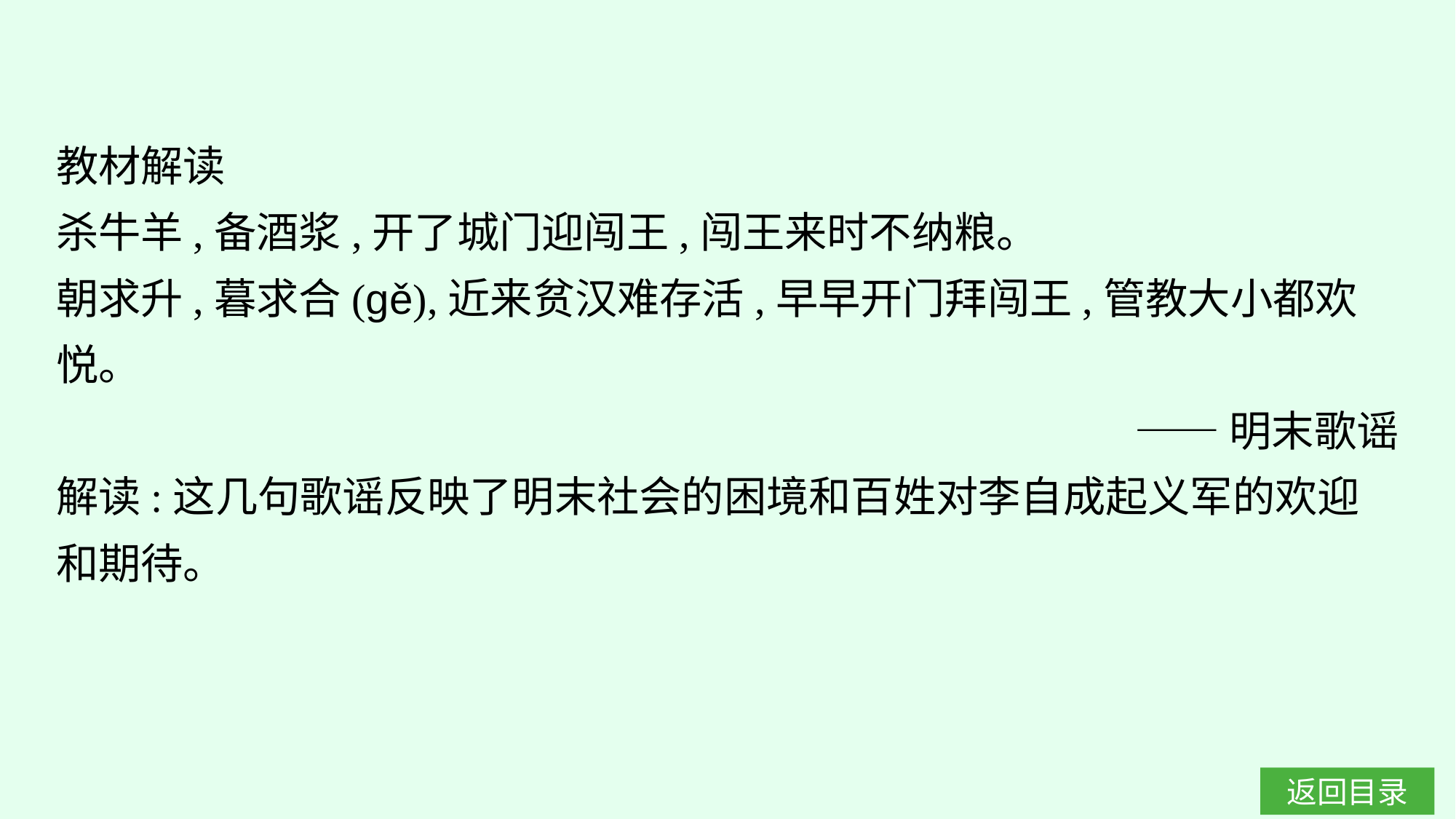

教材解读
杀牛羊,备酒浆,开了城门迎闯王,闯王来时不纳粮。
朝求升,暮求合(gě),近来贫汉难存活,早早开门拜闯王,管教大小都欢悦。
——明末歌谣
解读:这几句歌谣反映了明末社会的困境和百姓对李自成起义军的欢迎和期待。